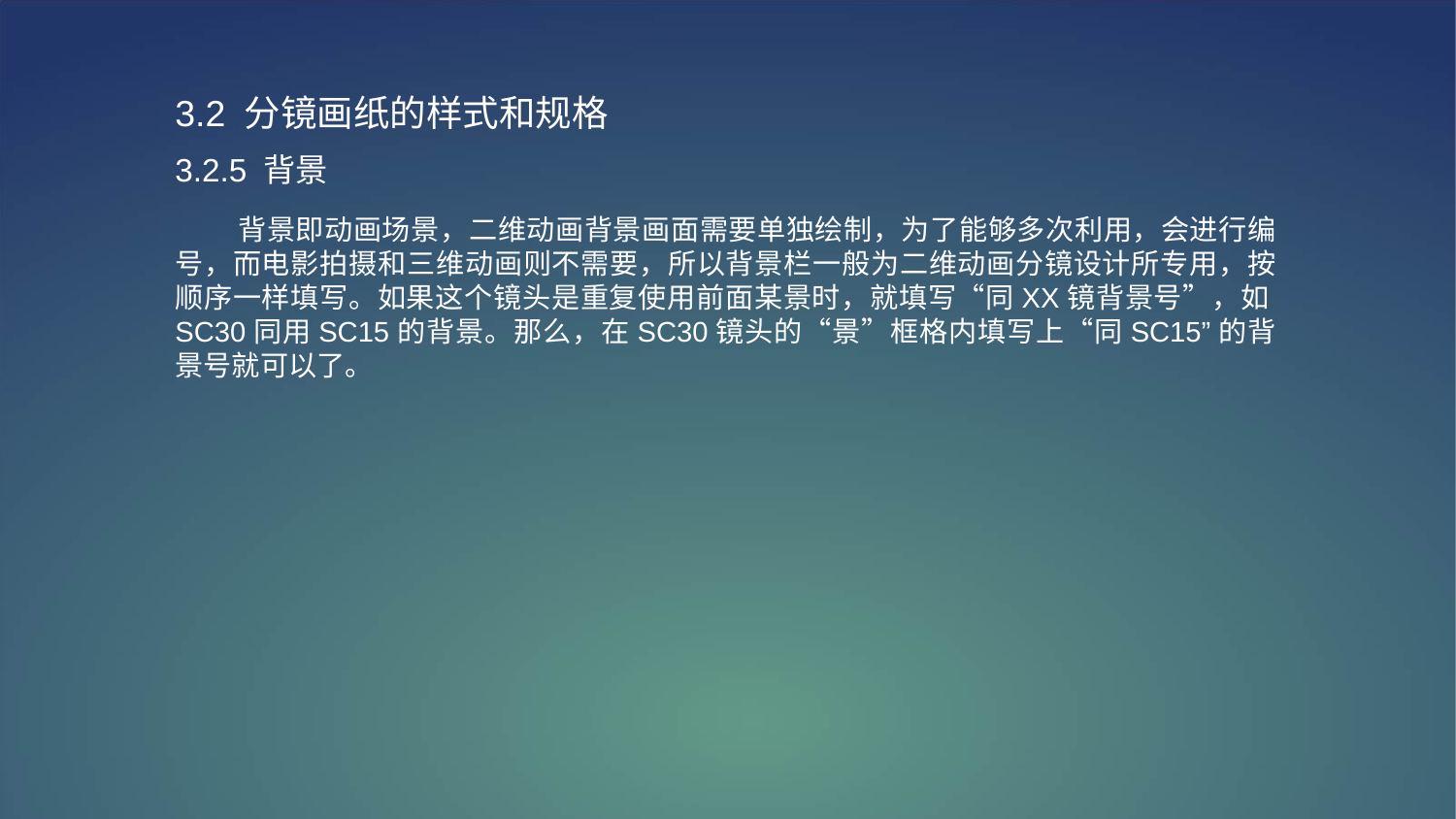

3.2 分镜画纸的样式和规格
3.2.5 背景
  背景即动画场景，二维动画背景画面需要单独绘制，为了能够多次利用，会进行编号，而电影拍摄和三维动画则不需要，所以背景栏一般为二维动画分镜设计所专用，按顺序一样填写。如果这个镜头是重复使用前面某景时，就填写“同XX镜背景号”，如SC30同用SC15的背景。那么，在SC30镜头的“景”框格内填写上“同SC15”的背景号就可以了。